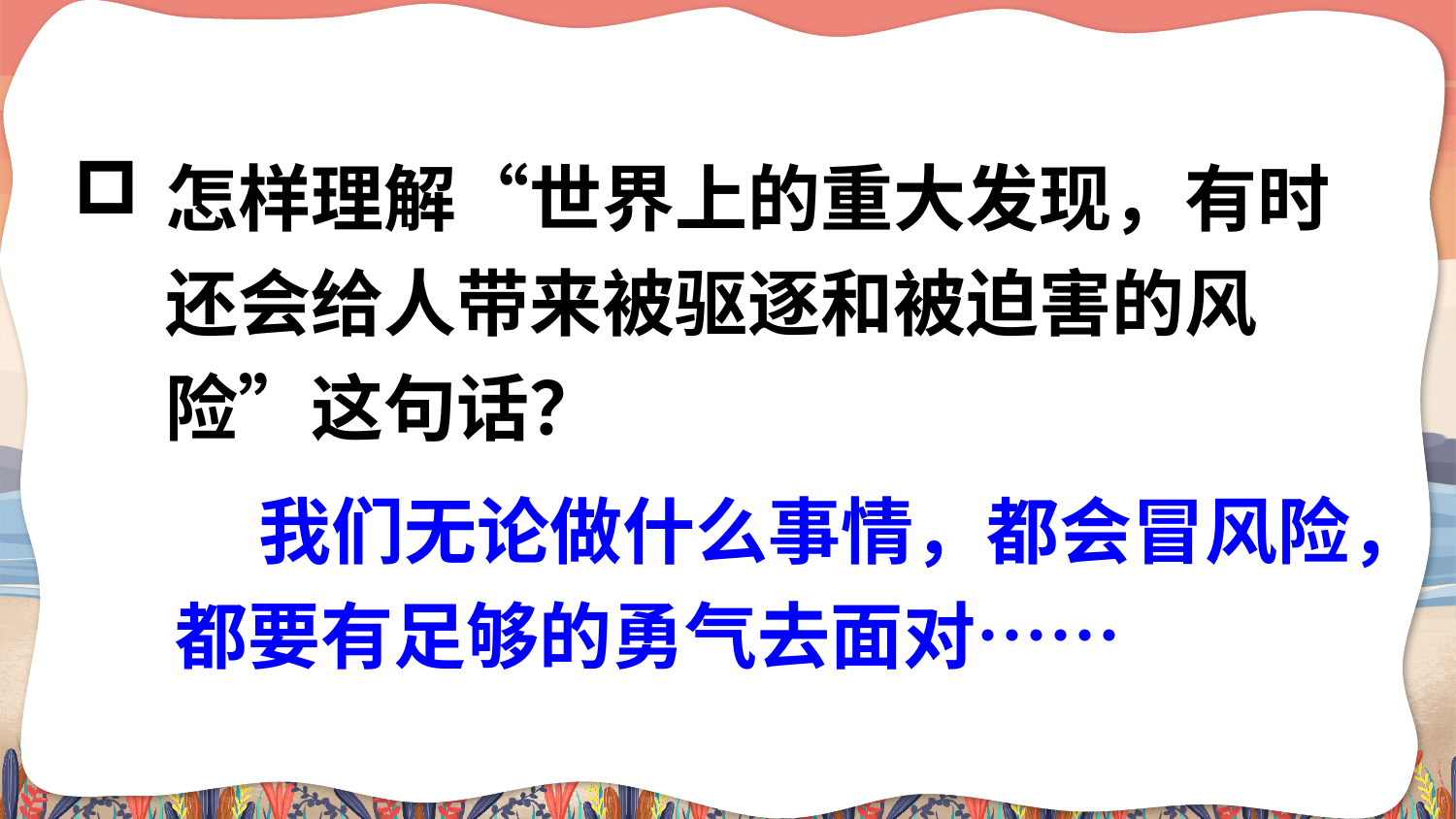

怎样理解“世界上的重大发现，有时还会给人带来被驱逐和被迫害的风险”这句话？
    我们无论做什么事情，都会冒风险，都要有足够的勇气去面对……